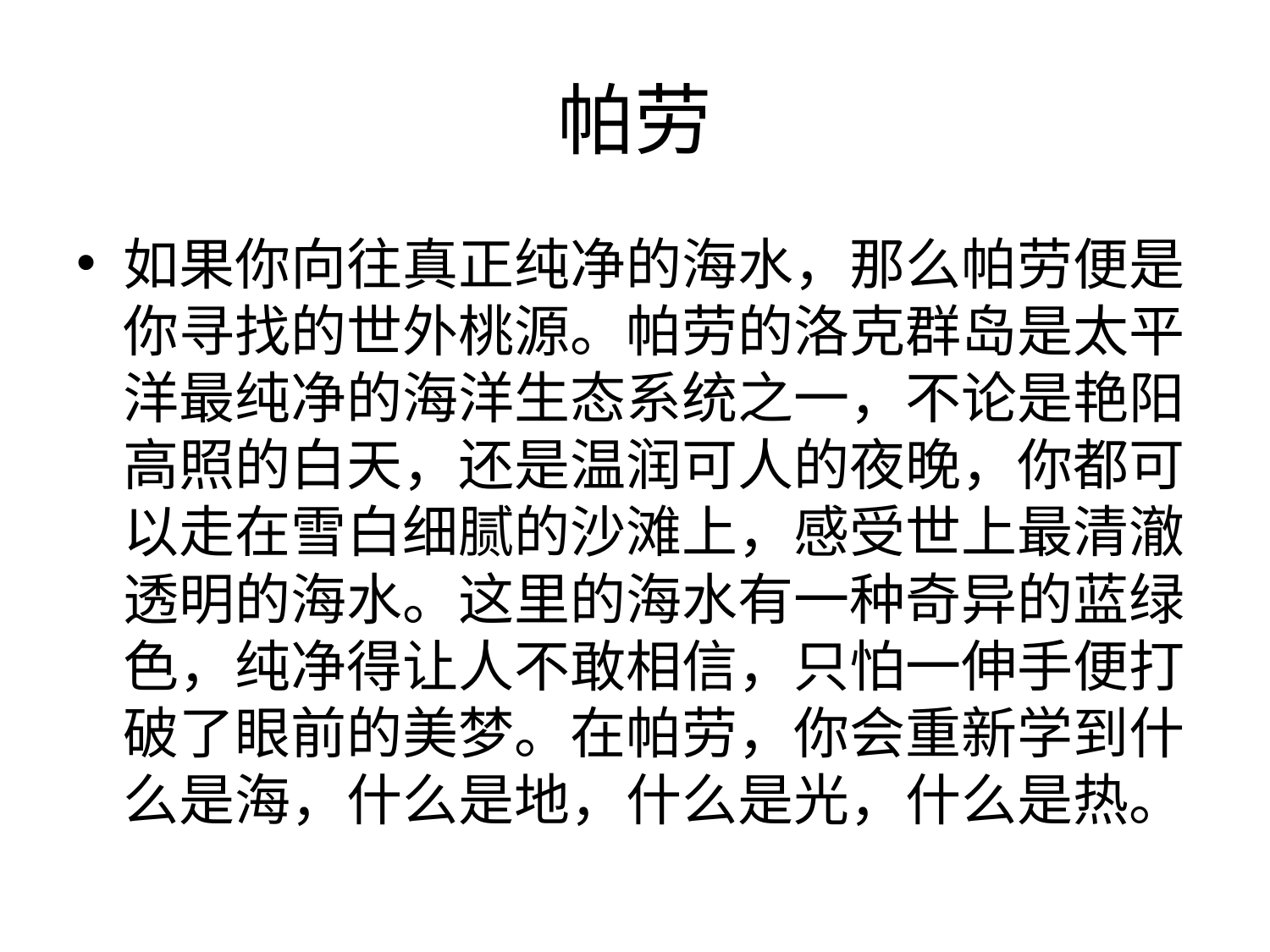

# 帕劳
如果你向往真正纯净的海水，那么帕劳便是你寻找的世外桃源。帕劳的洛克群岛是太平洋最纯净的海洋生态系统之一，不论是艳阳高照的白天，还是温润可人的夜晚，你都可以走在雪白细腻的沙滩上，感受世上最清澈透明的海水。这里的海水有一种奇异的蓝绿色，纯净得让人不敢相信，只怕一伸手便打破了眼前的美梦。在帕劳，你会重新学到什么是海，什么是地，什么是光，什么是热。